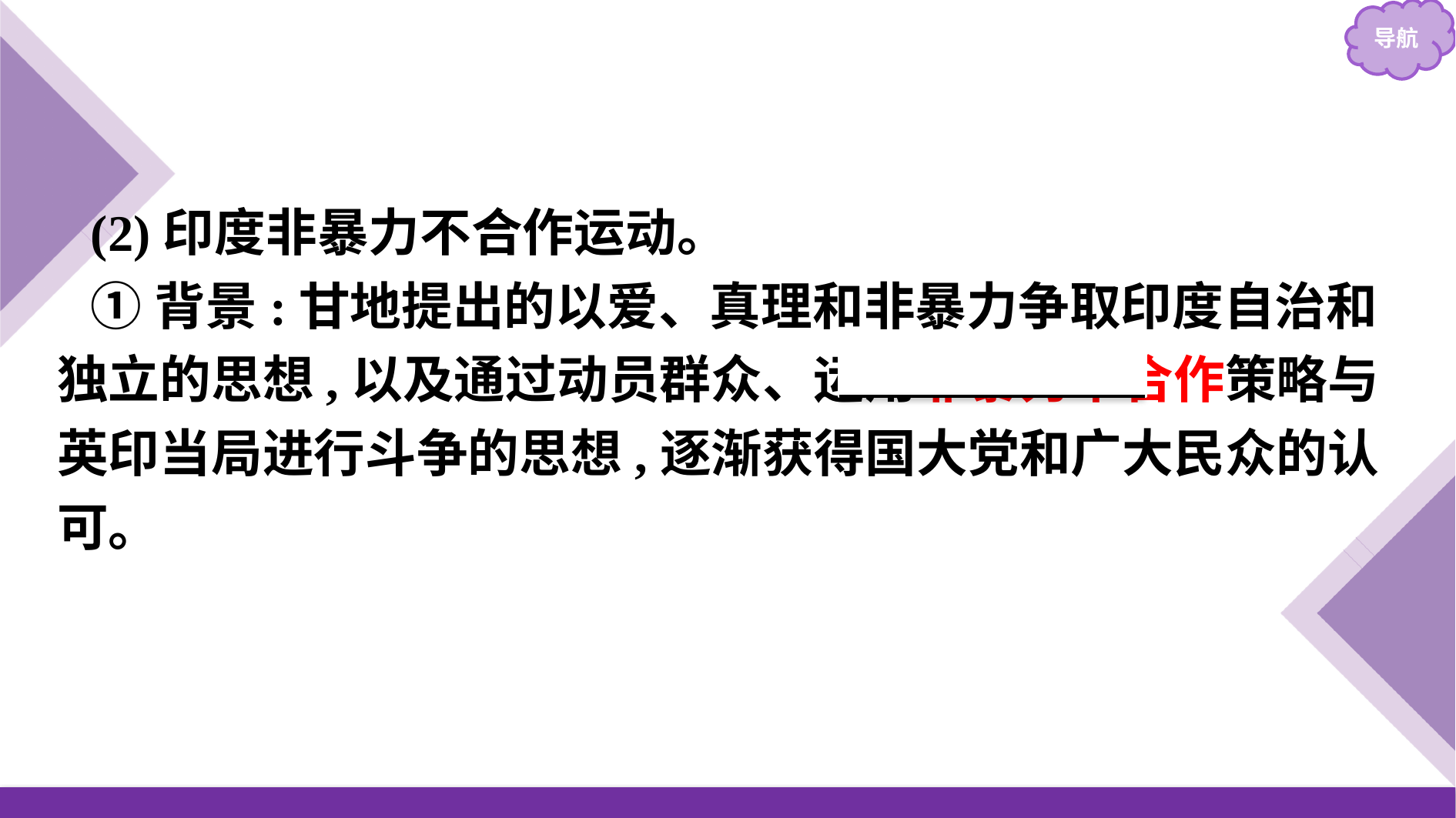

(2)印度非暴力不合作运动。
①背景:甘地提出的以爱、真理和非暴力争取印度自治和独立的思想,以及通过动员群众、运用非暴力不合作策略与英印当局进行斗争的思想,逐渐获得国大党和广大民众的认可。